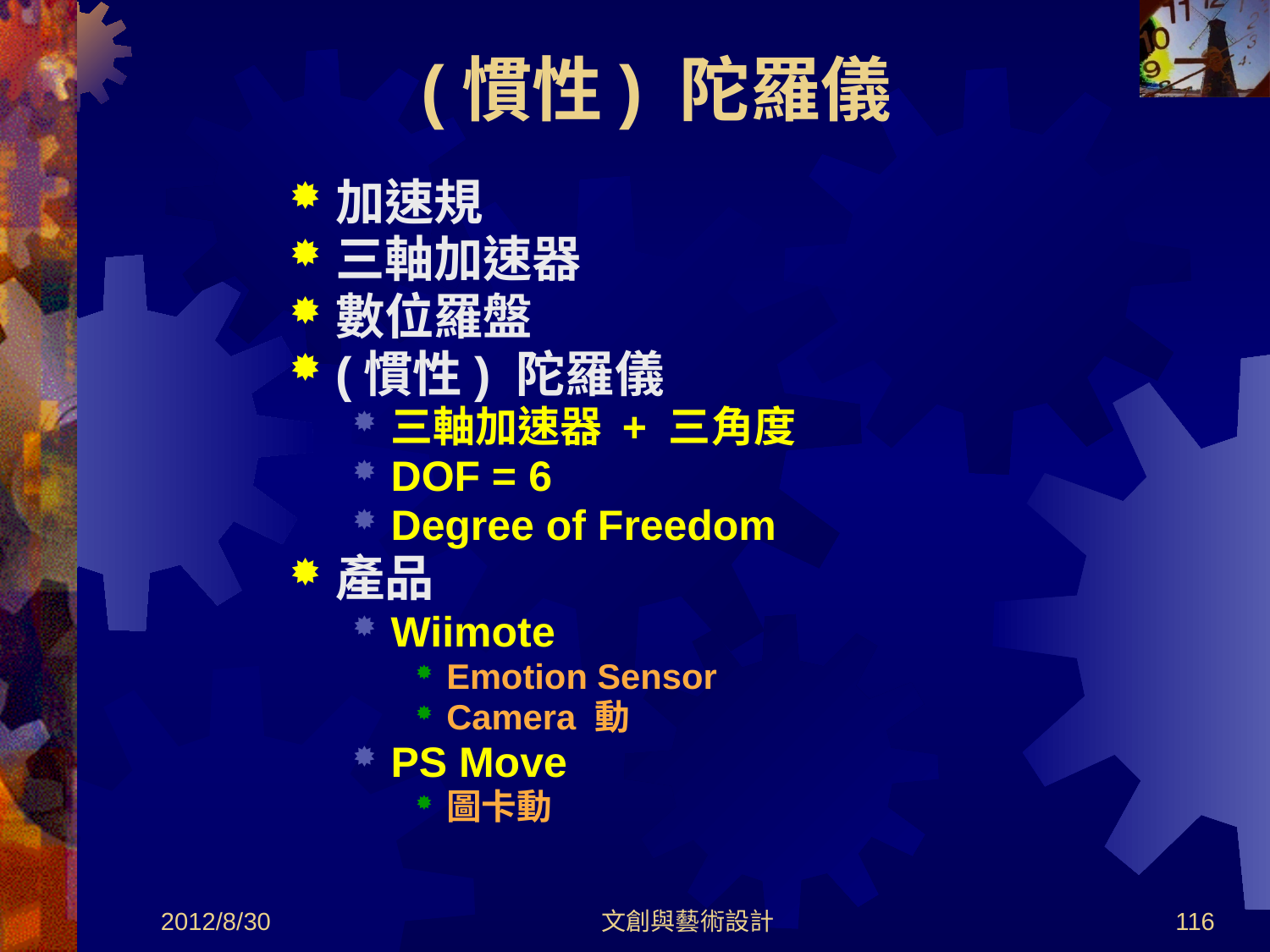

# (慣性) 陀羅儀
加速規
三軸加速器
數位羅盤
(慣性) 陀羅儀
三軸加速器 + 三角度
DOF = 6
Degree of Freedom
產品
Wiimote
Emotion Sensor
Camera 動
PS Move
圖卡動

2012/8/30
文創與藝術設計
116